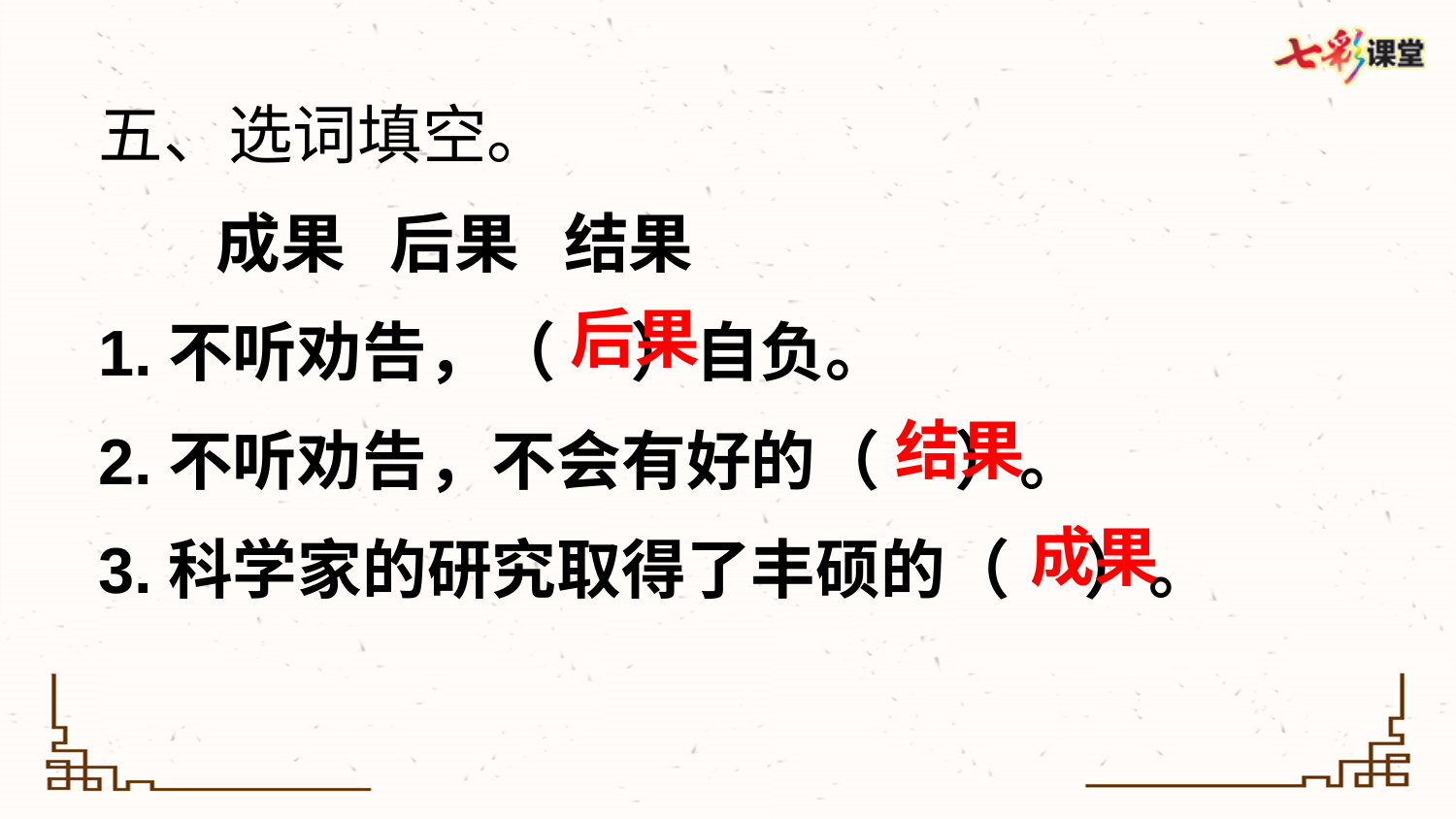

五、选词填空。
       成果   后果   结果
1.不听劝告，（     ）自负。
2.不听劝告，不会有好的（     ）。
3.科学家的研究取得了丰硕的（     ）。
后果
结果
成果